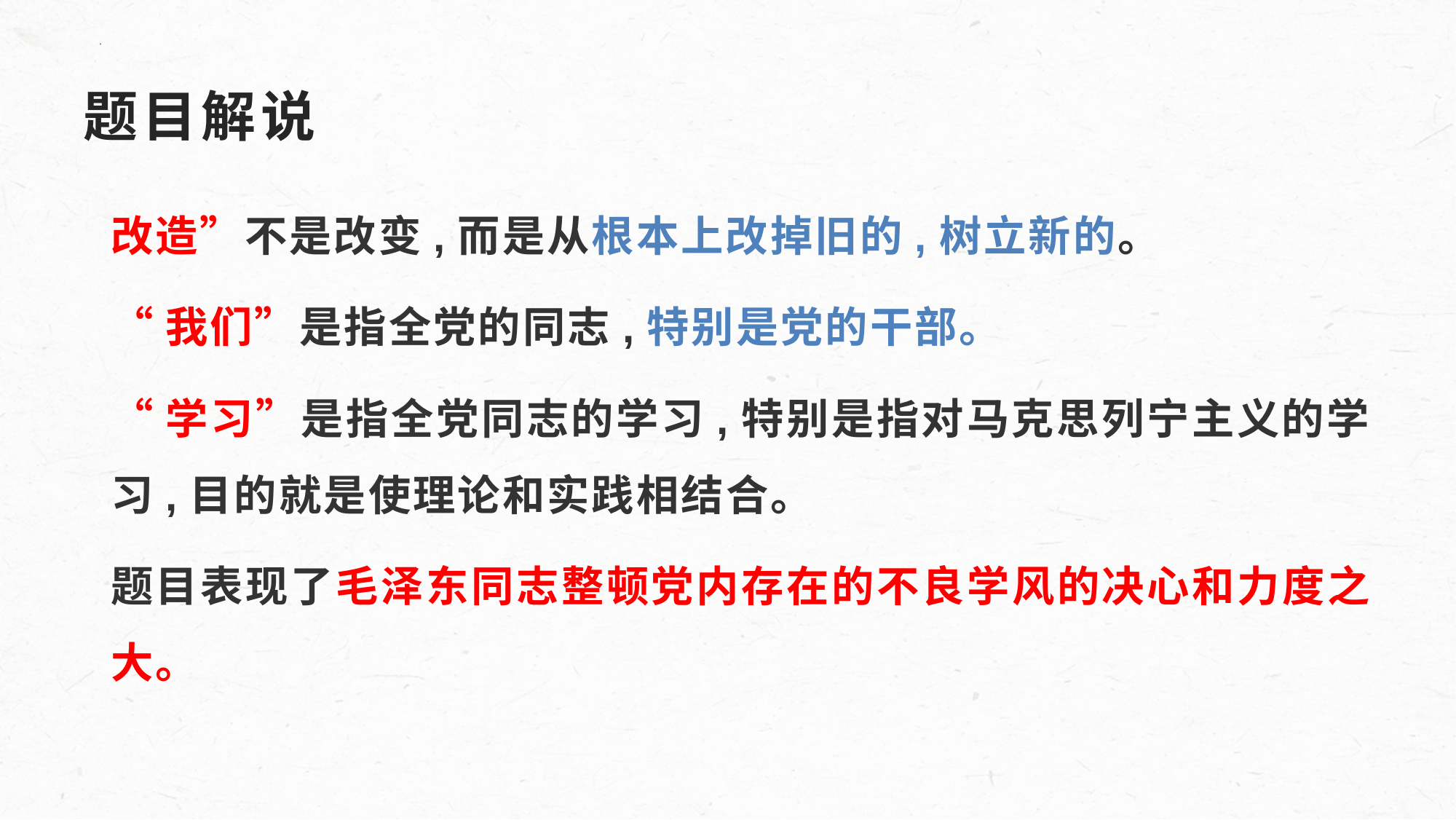

题目解说
改造”不是改变,而是从根本上改掉旧的,树立新的。
“我们”是指全党的同志,特别是党的干部。
“学习”是指全党同志的学习,特别是指对马克思列宁主义的学习,目的就是使理论和实践相结合。
题目表现了毛泽东同志整顿党内存在的不良学风的决心和力度之大。